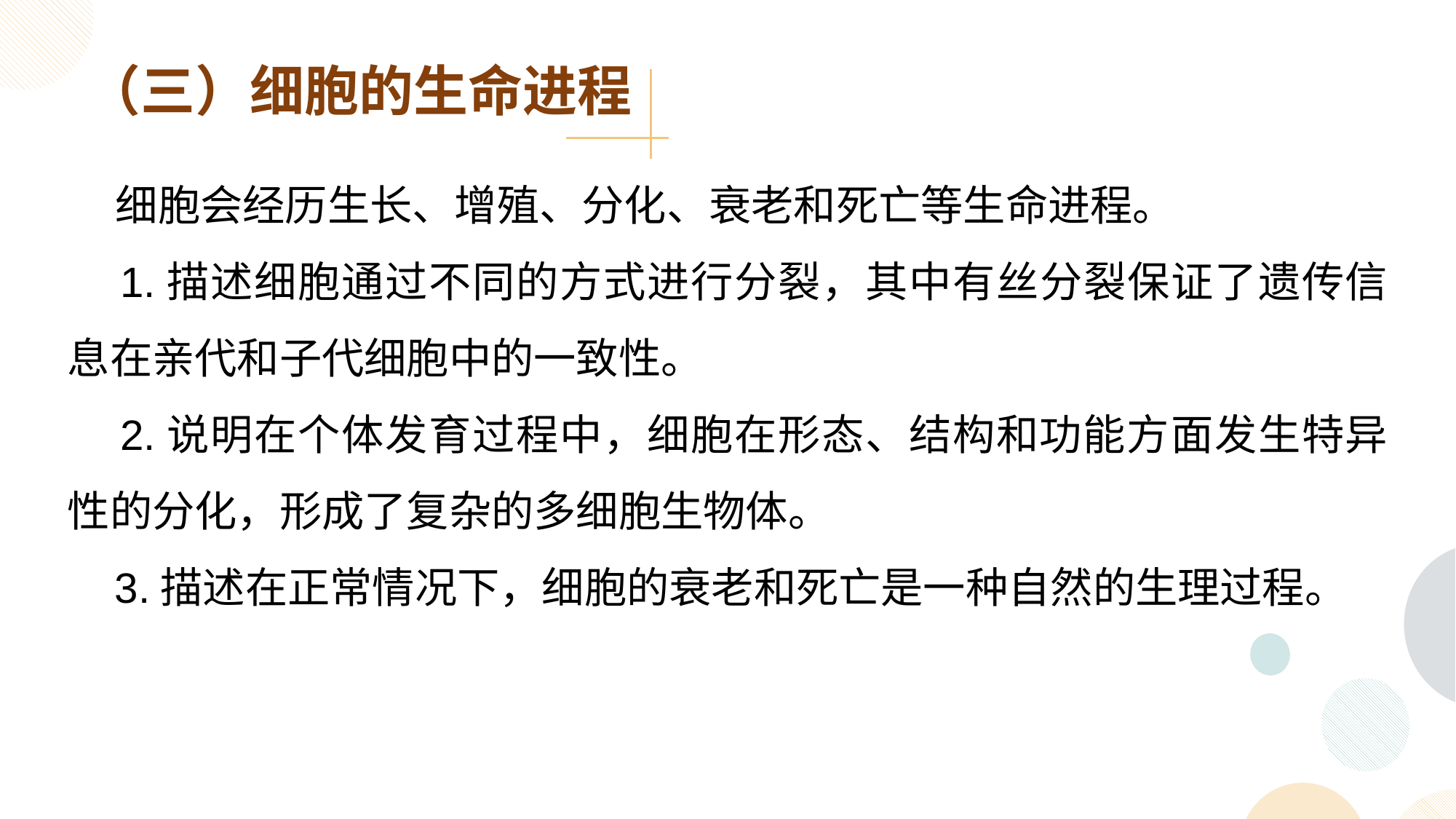

（三）细胞的生命进程
    细胞会经历生长、增殖、分化、衰老和死亡等生命进程。
    1.描述细胞通过不同的方式进行分裂，其中有丝分裂保证了遗传信息在亲代和子代细胞中的一致性。
    2.说明在个体发育过程中，细胞在形态、结构和功能方面发生特异性的分化，形成了复杂的多细胞生物体。
    3.描述在正常情况下，细胞的衰老和死亡是一种自然的生理过程。